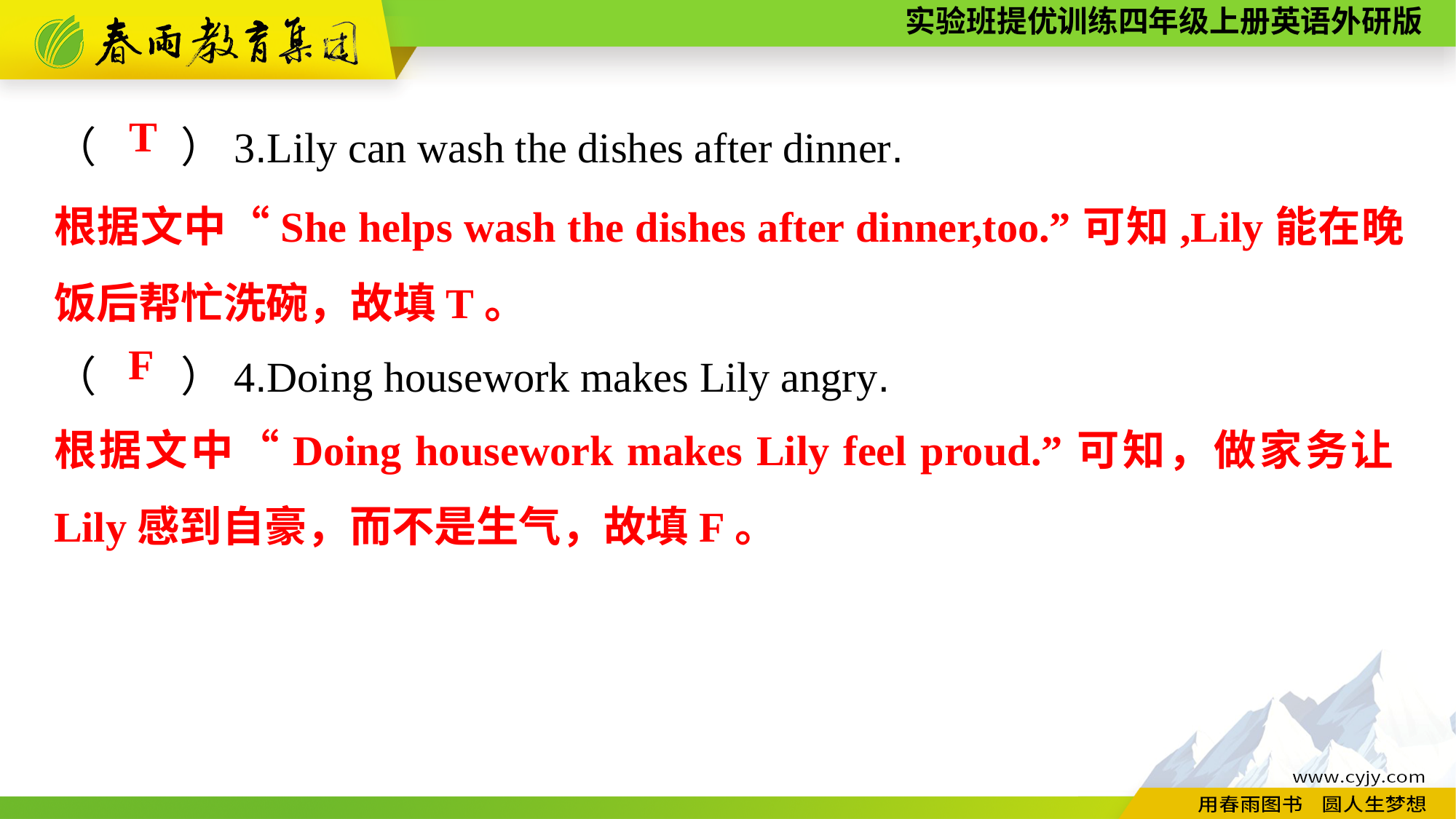

（　　）3.Lily can wash the dishes after dinner.

（　　）4.Doing housework makes Lily angry.
T
根据文中“She helps wash the dishes after dinner,too.”可知,Lily能在晚饭后帮忙洗碗，故填T。
F
根据文中“Doing housework makes Lily feel proud.”可知，做家务让Lily感到自豪，而不是生气，故填F。